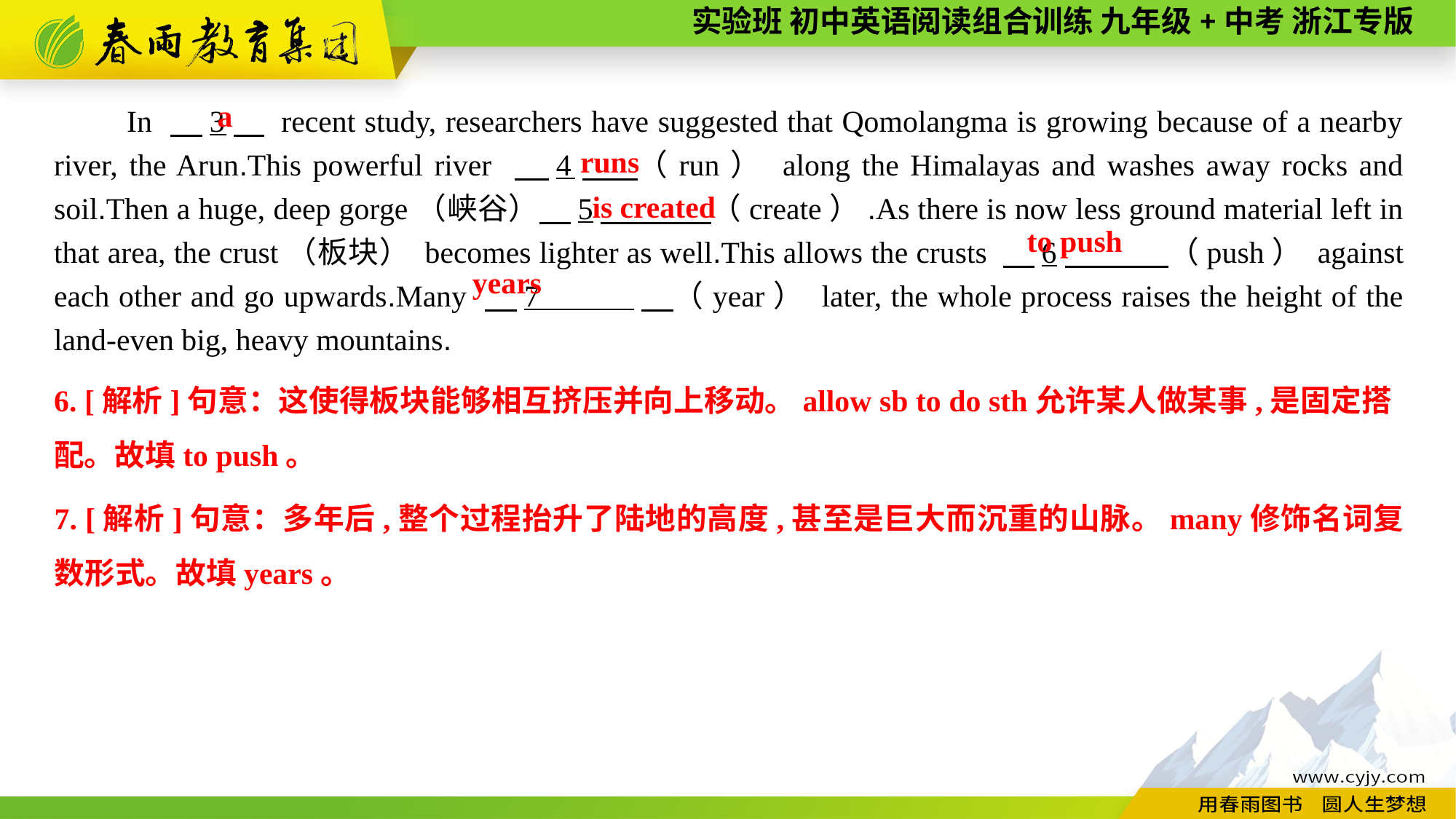

a
In 　3　 recent study, researchers have suggested that Qomolangma is growing because of a nearby river, the Arun.This powerful river 　4　  （run） along the Himalayas and washes away rocks and soil.Then a huge, deep gorge（峡谷）　5　           （create）.As there is now less ground material left in that area, the crust（板块） becomes lighter as well.This allows the crusts 　6　          （push） against each other and go upwards.Many 　7          　（year） later, the whole process raises the height of the land-even big, heavy mountains.
runs
 is created
to push
years
6. [解析]句意：这使得板块能够相互挤压并向上移动。allow sb to do sth允许某人做某事,是固定搭
配。故填to push。
7. [解析]句意：多年后,整个过程抬升了陆地的高度,甚至是巨大而沉重的山脉。many修饰名词复数形式。故填years。